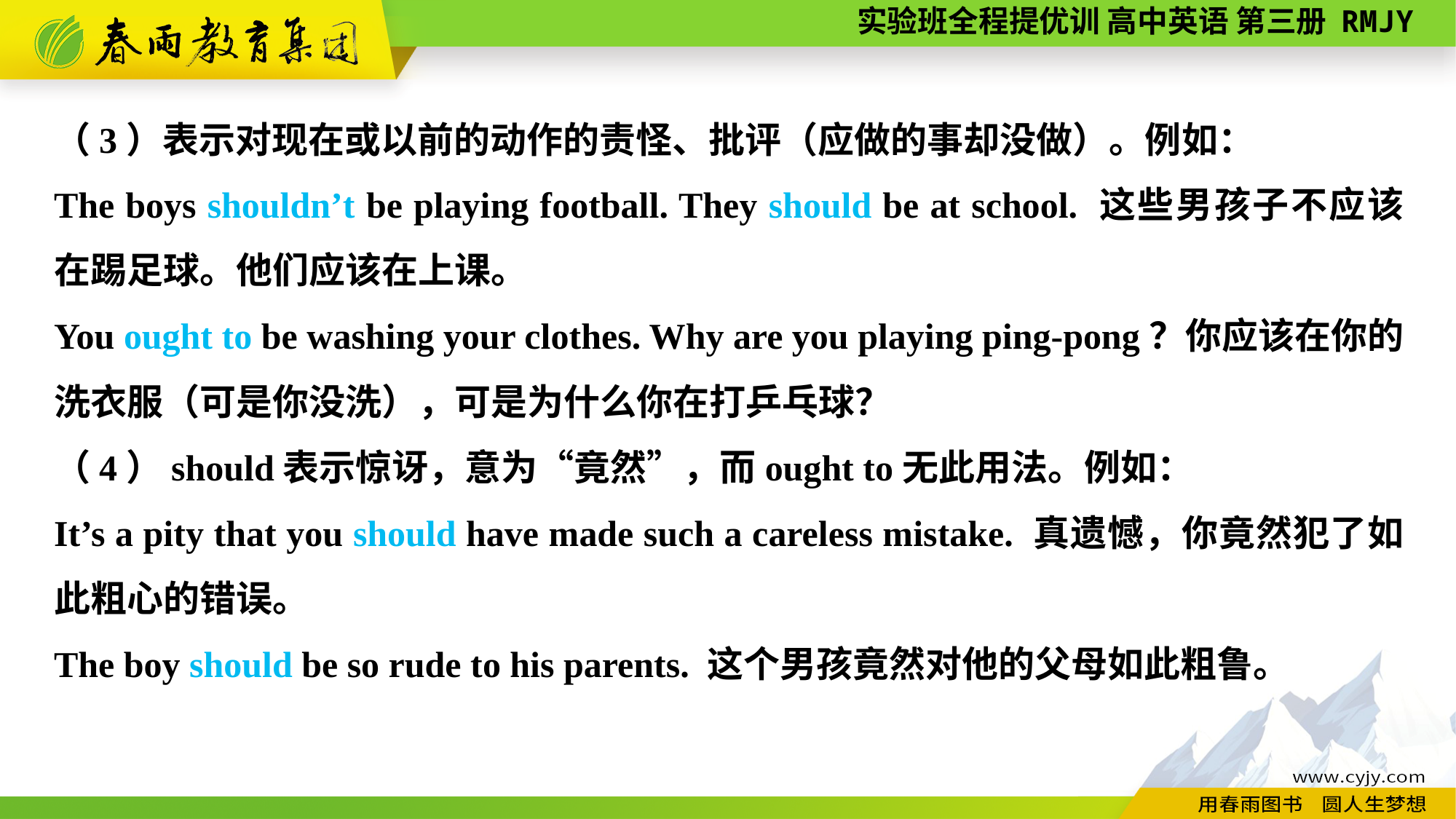

（3）表示对现在或以前的动作的责怪、批评（应做的事却没做）。例如：
The boys shouldn’t be playing football. They should be at school. 这些男孩子不应该在踢足球。他们应该在上课。
You ought to be washing your clothes. Why are you playing ping-pong？你应该在你的洗衣服（可是你没洗），可是为什么你在打乒乓球？
（4）should表示惊讶，意为“竟然”，而ought to无此用法。例如：
It’s a pity that you should have made such a careless mistake. 真遗憾，你竟然犯了如此粗心的错误。
The boy should be so rude to his parents. 这个男孩竟然对他的父母如此粗鲁。